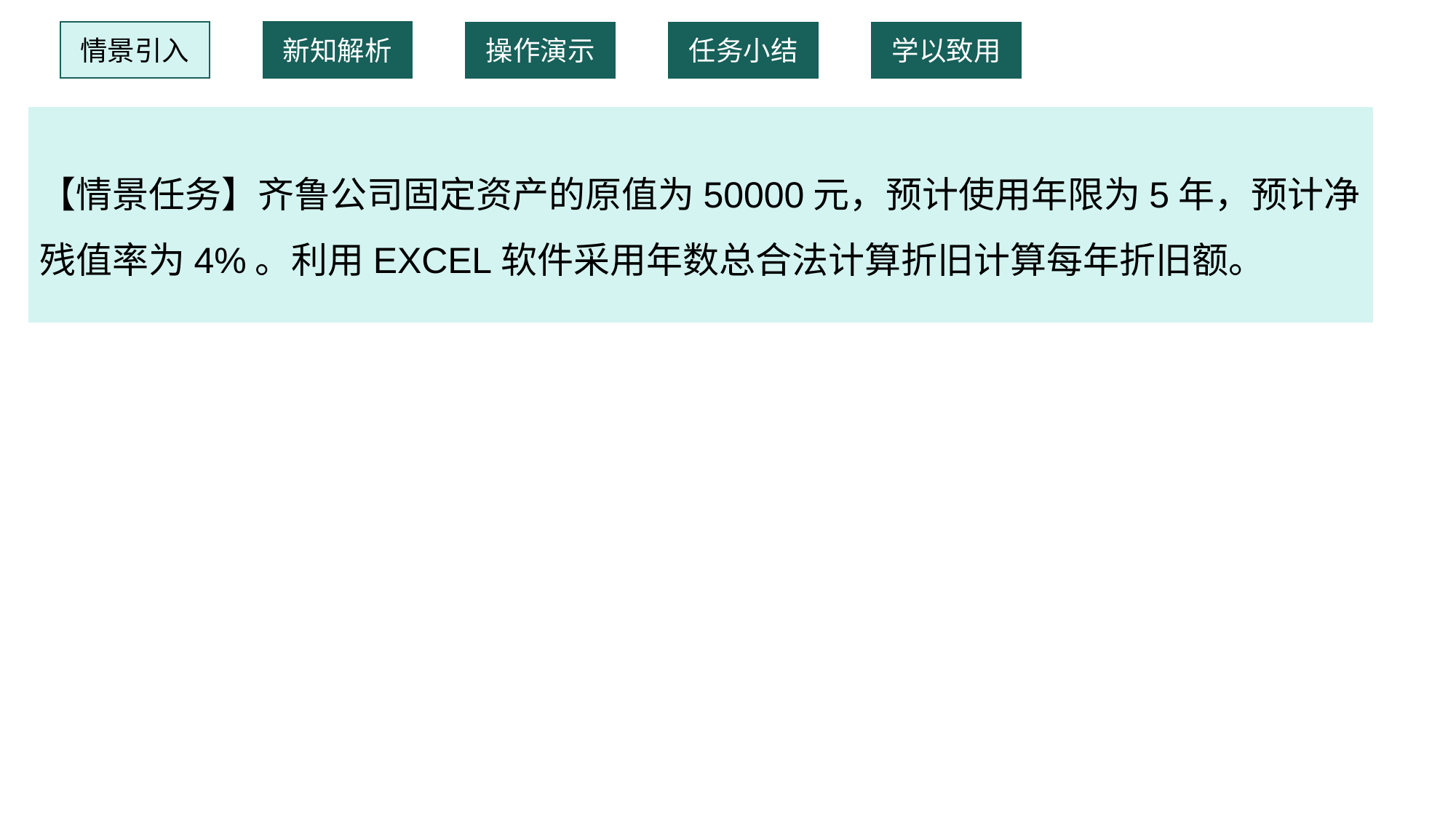

情景引入
新知解析
操作演示
任务小结
学以致用
【情景任务】齐鲁公司固定资产的原值为50000元，预计使用年限为5年，预计净残值率为4%。利用EXCEL软件采用年数总合法计算折旧计算每年折旧额。